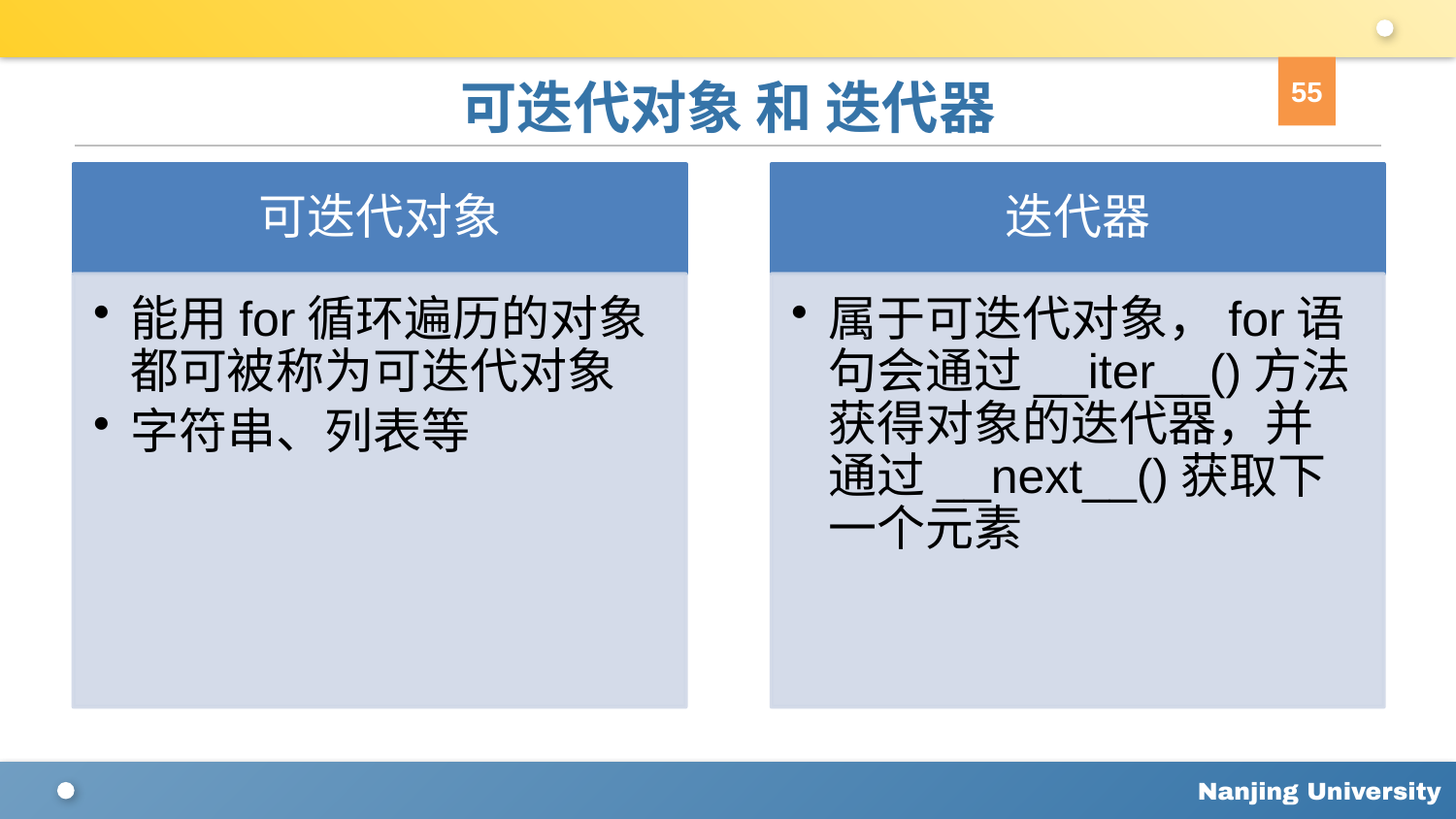

55
# 可迭代对象 和 迭代器
可迭代对象
能用for循环遍历的对象都可被称为可迭代对象
字符串、列表等
迭代器
属于可迭代对象，for语句会通过__iter__()方法获得对象的迭代器，并通过__next__()获取下一个元素